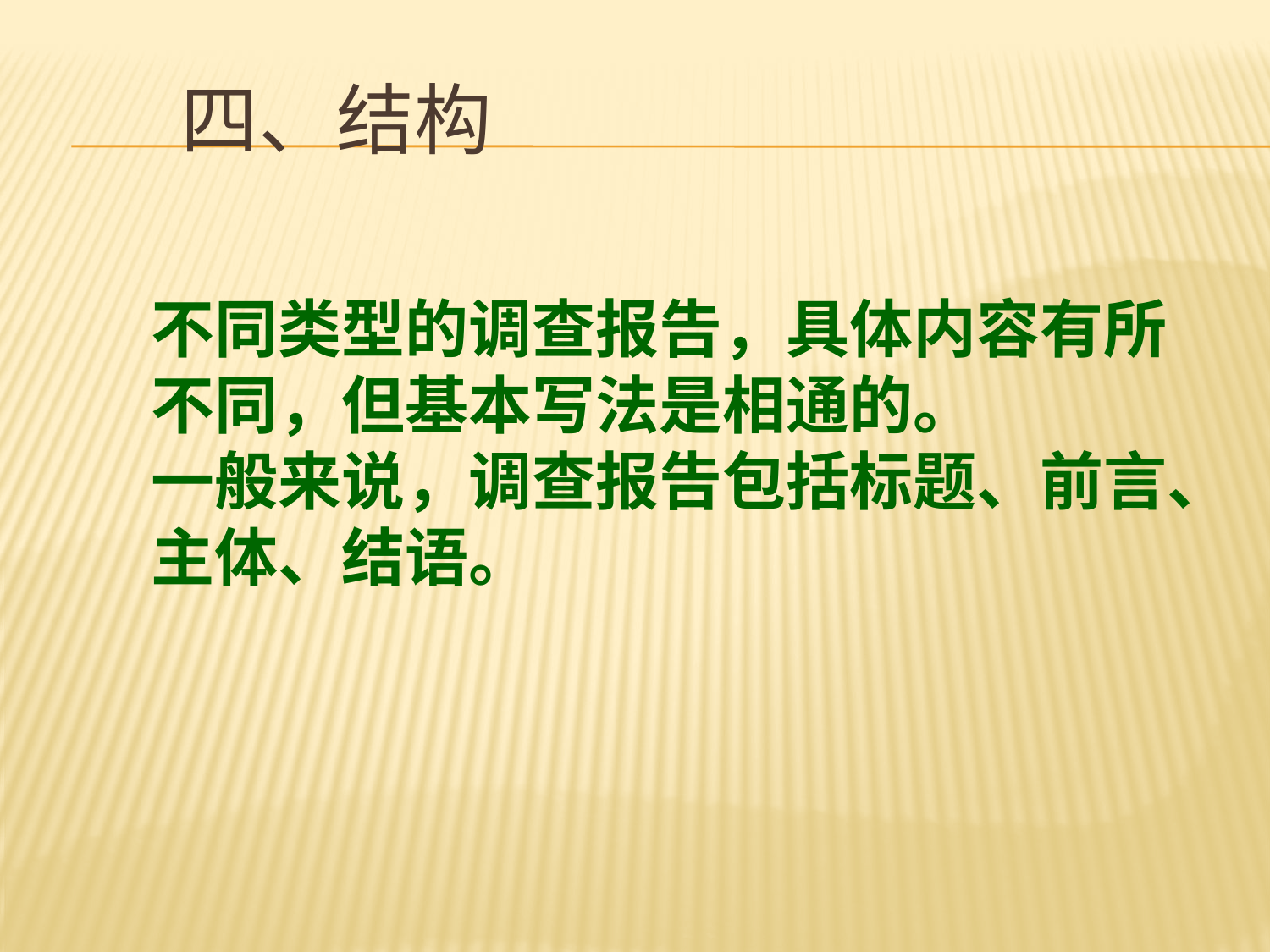

# 四、结构
不同类型的调查报告，具体内容有所不同，但基本写法是相通的。
一般来说，调查报告包括标题、前言、主体、结语。